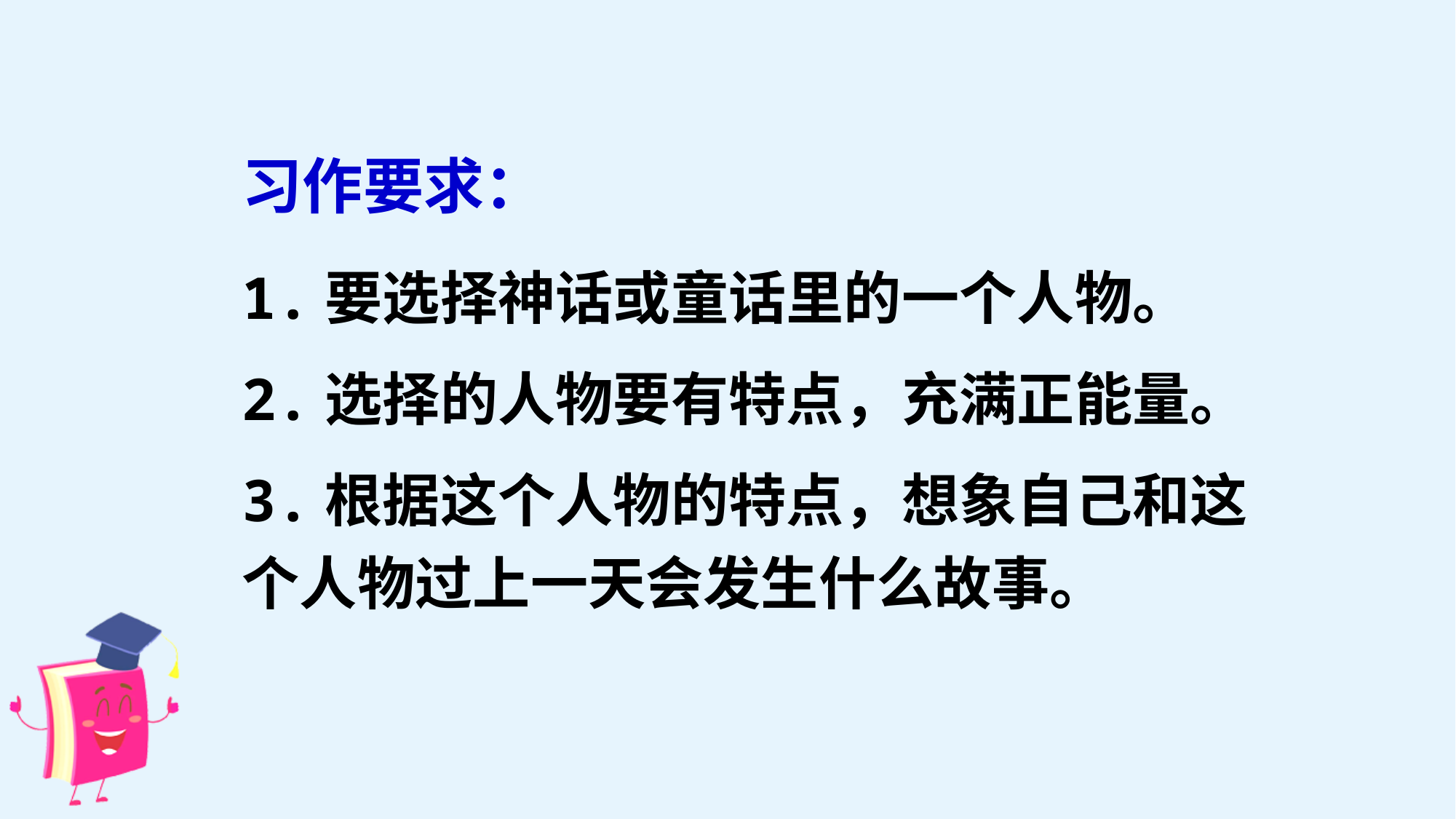

习作要求：
1.要选择神话或童话里的一个人物。
2.选择的人物要有特点，充满正能量。
3.根据这个人物的特点，想象自己和这个人物过上一天会发生什么故事。